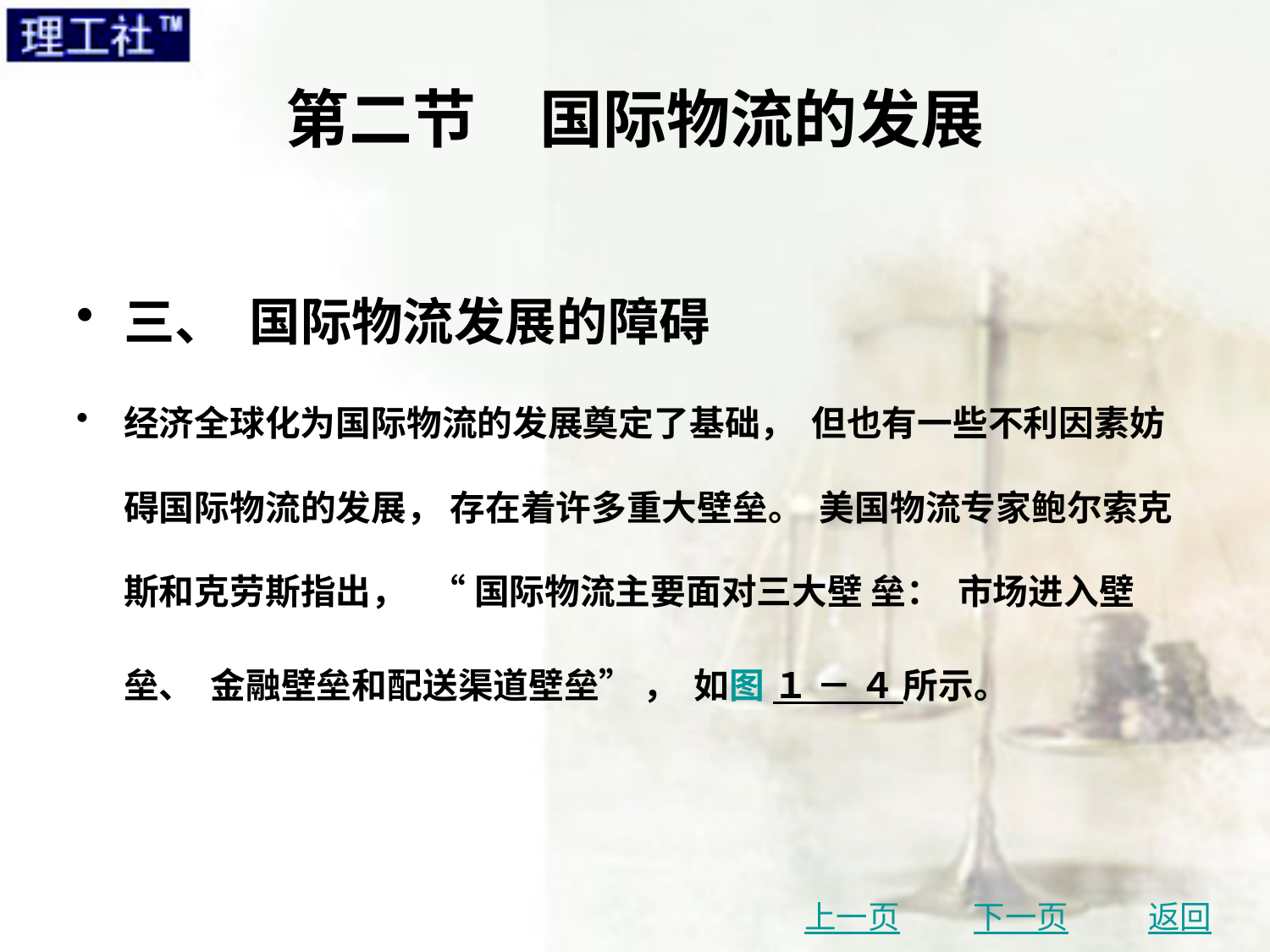

# 第二节　国际物流的发展
三、  国际物流发展的障碍
经济全球化为国际物流的发展奠定了基础，  但也有一些不利因素妨碍国际物流的发展， 存在着许多重大壁垒。  美国物流专家鲍尔索克斯和克劳斯指出，   “ 国际物流主要面对三大壁 垒：  市场进入壁垒、  金融壁垒和配送渠道壁垒” ，  如图 １ － ４ 所示。

上一页
下一页
返回